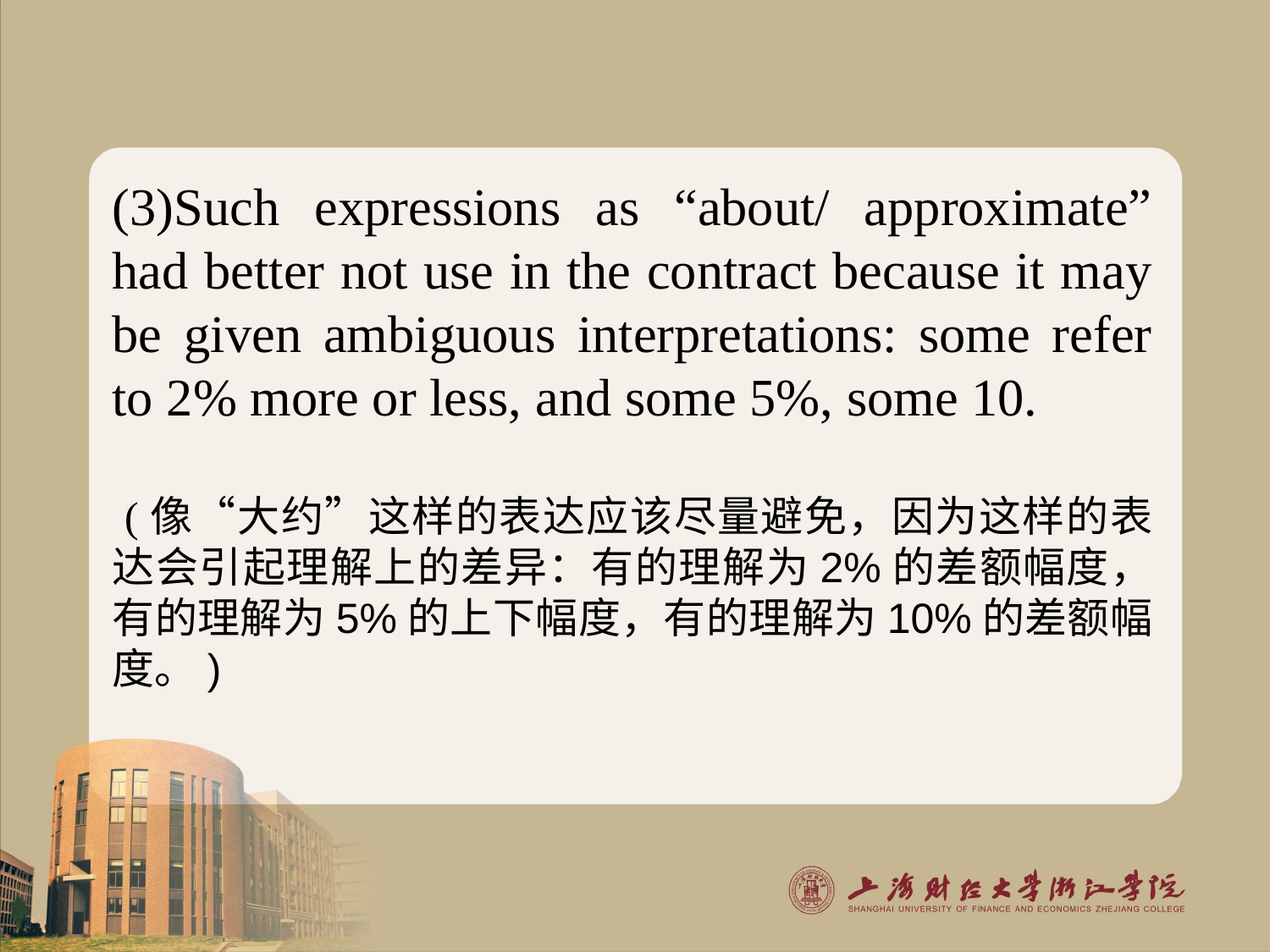

(3)Such expressions as “about/ approximate” had better not use in the contract because it may be given ambiguous interpretations: some refer to 2% more or less, and some 5%, some 10.

 (像“大约”这样的表达应该尽量避免，因为这样的表达会引起理解上的差异：有的理解为2%的差额幅度，有的理解为5%的上下幅度，有的理解为10%的差额幅度。)